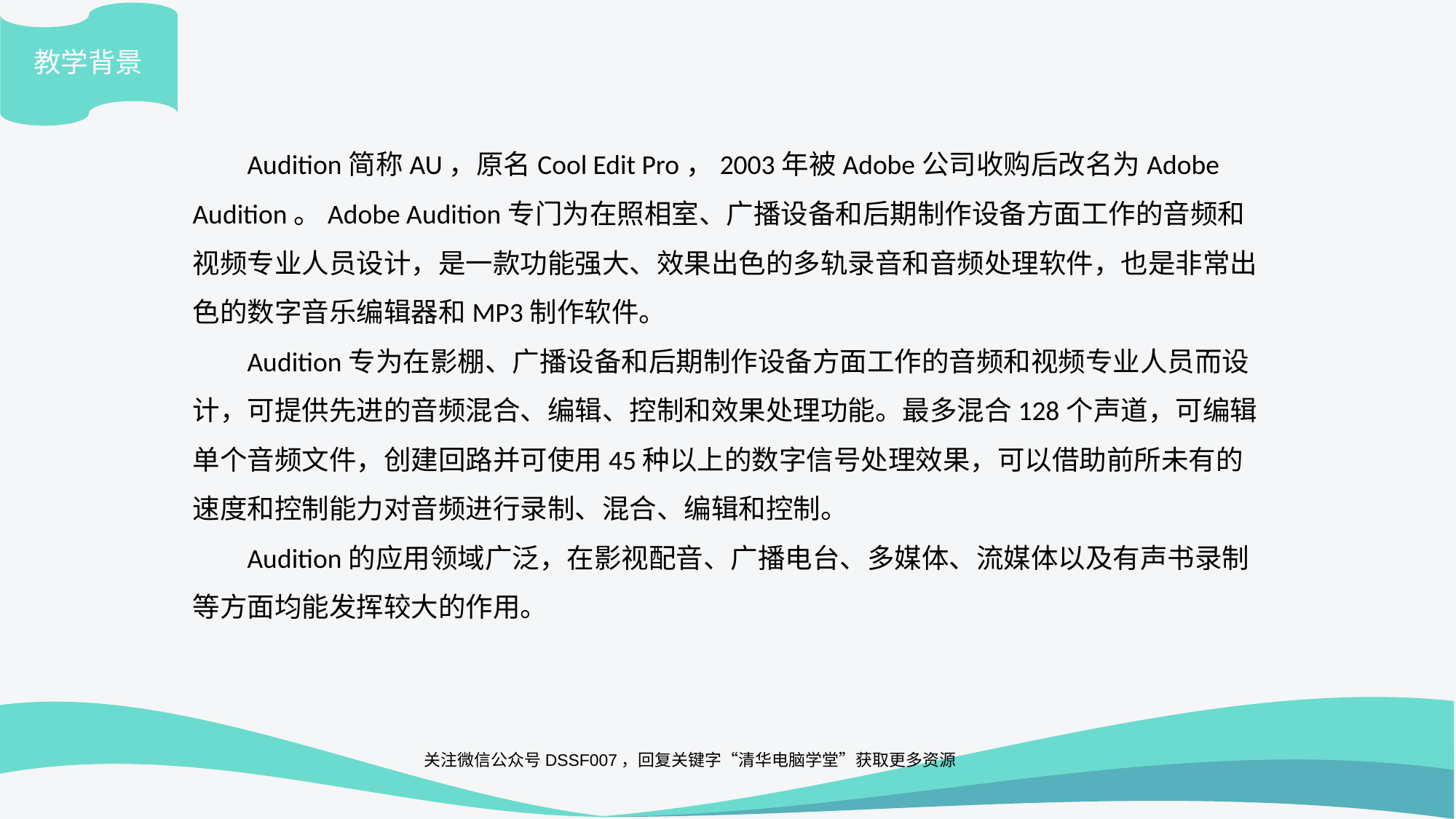

教学背景
Audition简称AU，原名Cool Edit Pro，2003年被Adobe公司收购后改名为Adobe Audition。Adobe Audition专门为在照相室、广播设备和后期制作设备方面工作的音频和视频专业人员设计，是一款功能强大、效果出色的多轨录音和音频处理软件，也是非常出色的数字音乐编辑器和MP3制作软件。
Audition专为在影棚、广播设备和后期制作设备方面工作的音频和视频专业人员而设计，可提供先进的音频混合、编辑、控制和效果处理功能。最多混合128个声道，可编辑单个音频文件，创建回路并可使用45种以上的数字信号处理效果，可以借助前所未有的速度和控制能力对音频进行录制、混合、编辑和控制。
Audition的应用领域广泛，在影视配音、广播电台、多媒体、流媒体以及有声书录制等方面均能发挥较大的作用。